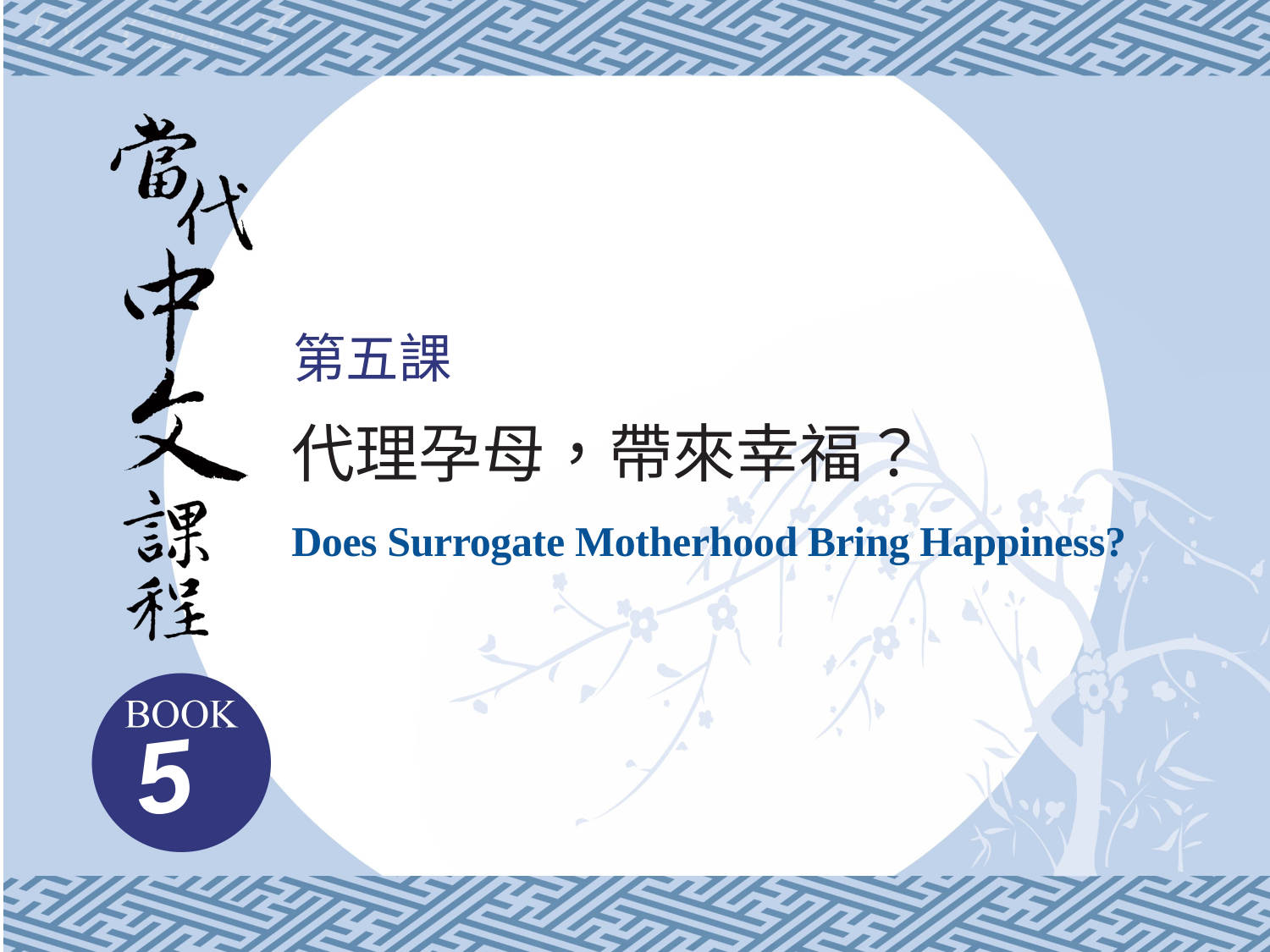

第五課
代理孕母，帶來幸福？
Does Surrogate Motherhood Bring Happiness?
5